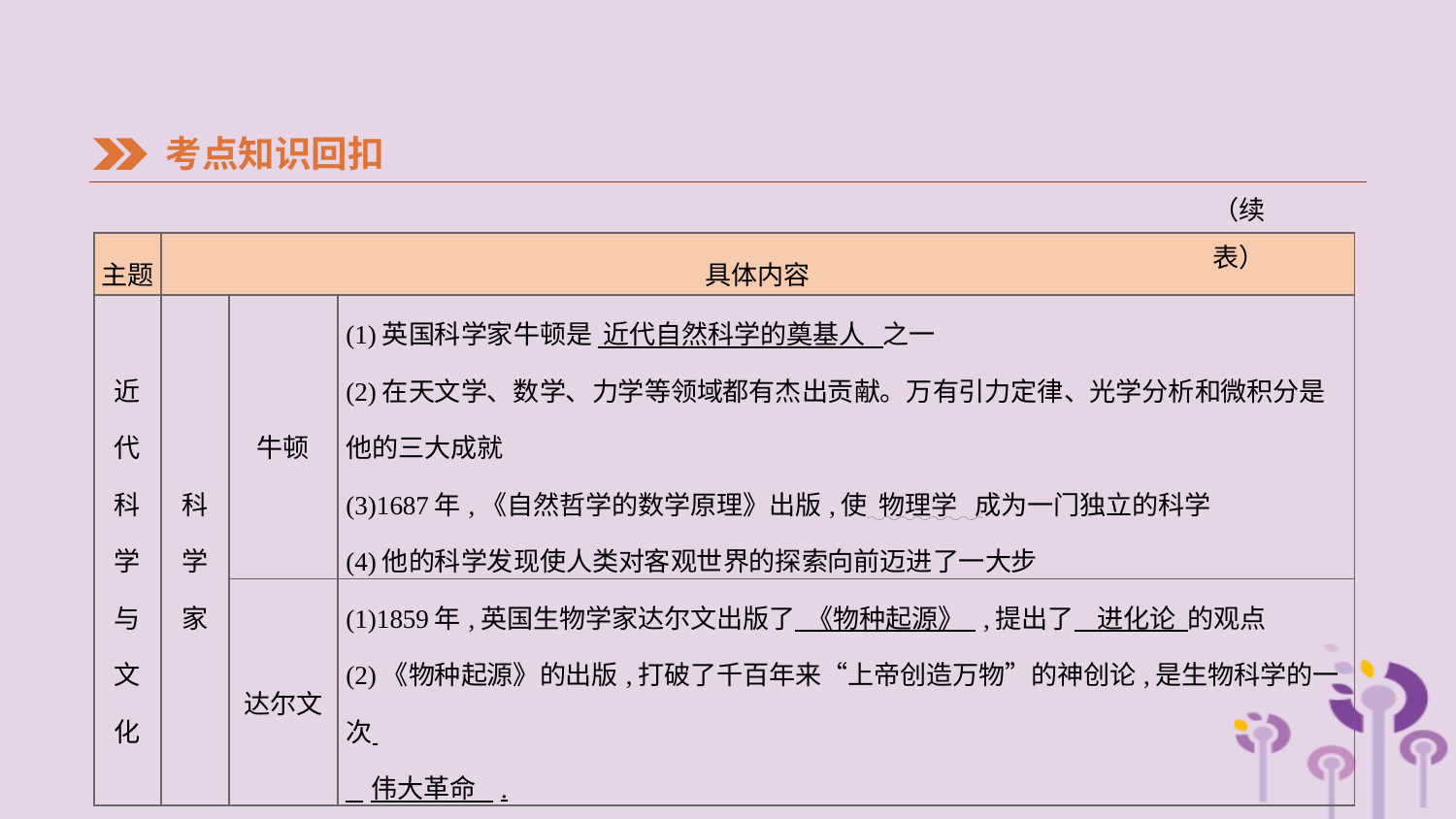

考点知识回扣

（续表）
| 主题 | 具体内容 |  |  |
| --- | --- | --- | --- |
| 近 代 科 学 与 文 化 | 科 学 家 | 牛顿 | (1)英国科学家牛顿是 近代自然科学的奠基人 之一 (2)在天文学、数学、力学等领域都有杰出贡献。万有引力定律、光学分析和微积分是他的三大成就 (3)1687年,《自然哲学的数学原理》出版,使 物理学 成为一门独立的科学 (4)他的科学发现使人类对客观世界的探索向前迈进了一大步 |
|  |  | 达尔文 | (1)1859年,英国生物学家达尔文出版了 《物种起源》 ,提出了 进化论 的观点 (2)《物种起源》的出版,打破了千百年来“上帝创造万物”的神创论,是生物科学的一次 伟大革命 . |